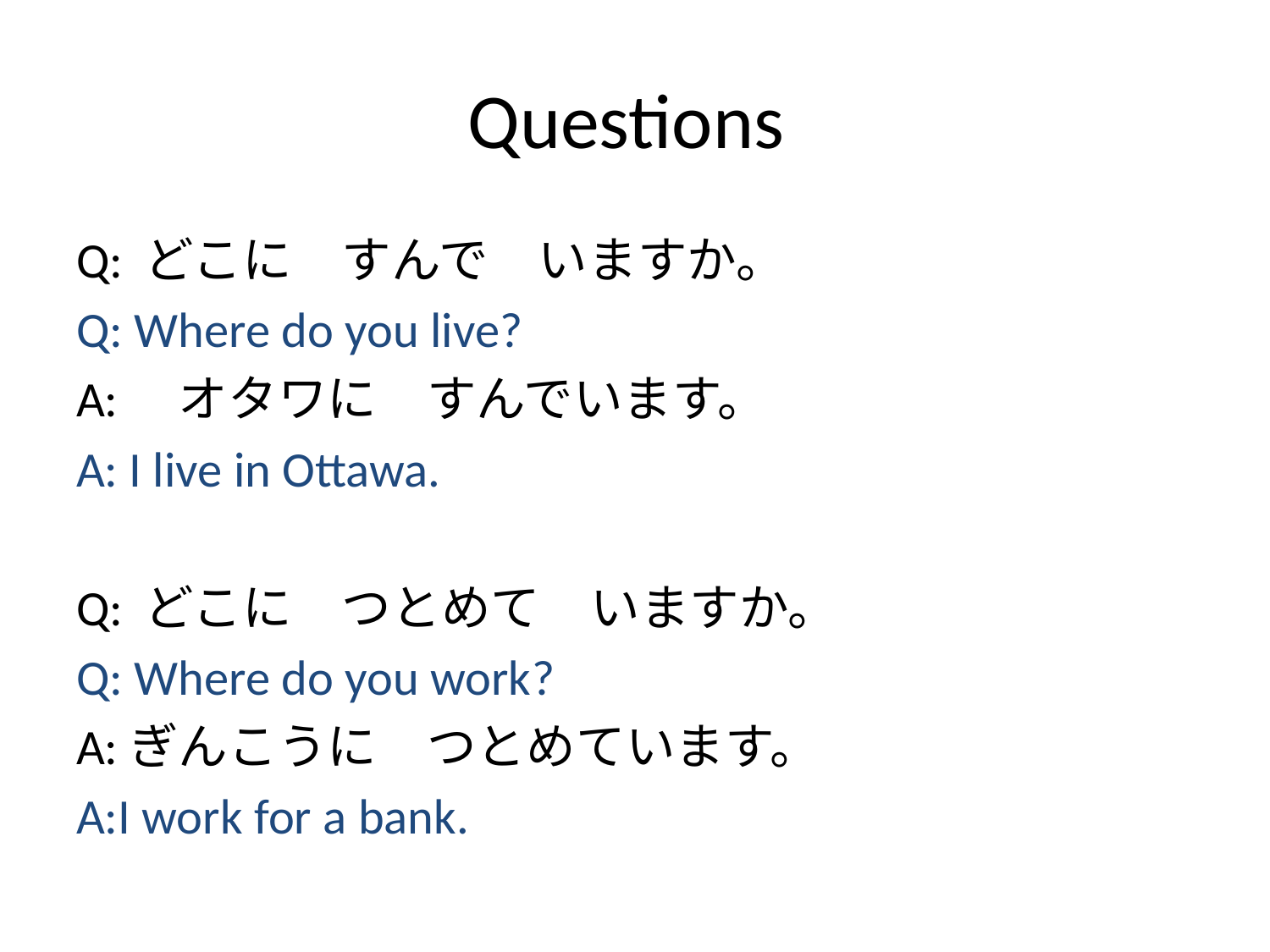

# Questions
Q: どこに　すんで　いますか。
Q: Where do you live?
A:　オタワに　すんでいます。
A: I live in Ottawa.

Q: どこに　つとめて　いますか。
Q: Where do you work?
A:ぎんこうに　つとめています。
A:I work for a bank.